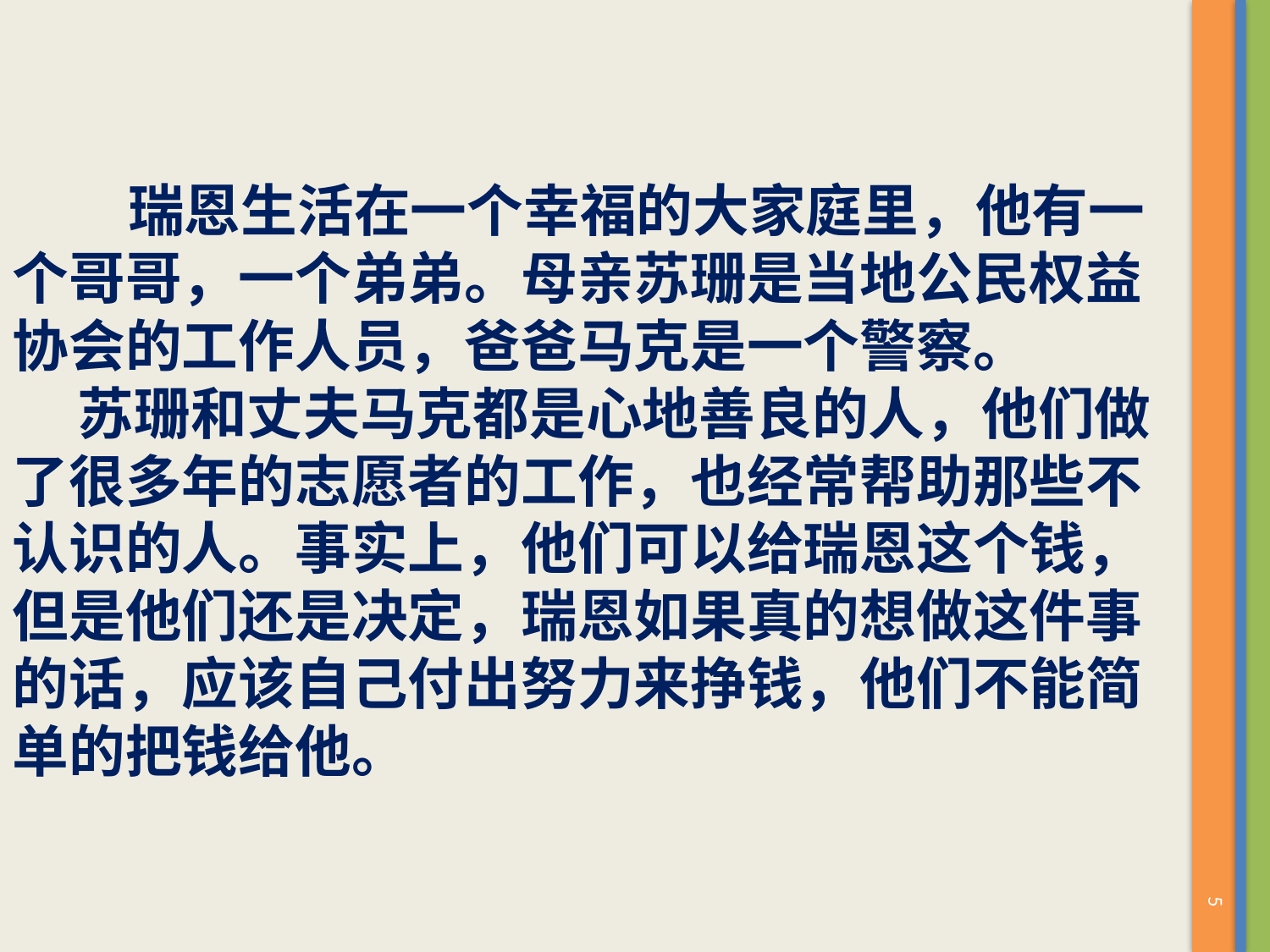

瑞恩生活在一个幸福的大家庭里，他有一个哥哥，一个弟弟。母亲苏珊是当地公民权益协会的工作人员，爸爸马克是一个警察。
    苏珊和丈夫马克都是心地善良的人，他们做了很多年的志愿者的工作，也经常帮助那些不认识的人。事实上，他们可以给瑞恩这个钱，但是他们还是决定，瑞恩如果真的想做这件事的话，应该自己付出努力来挣钱，他们不能简单的把钱给他。

5